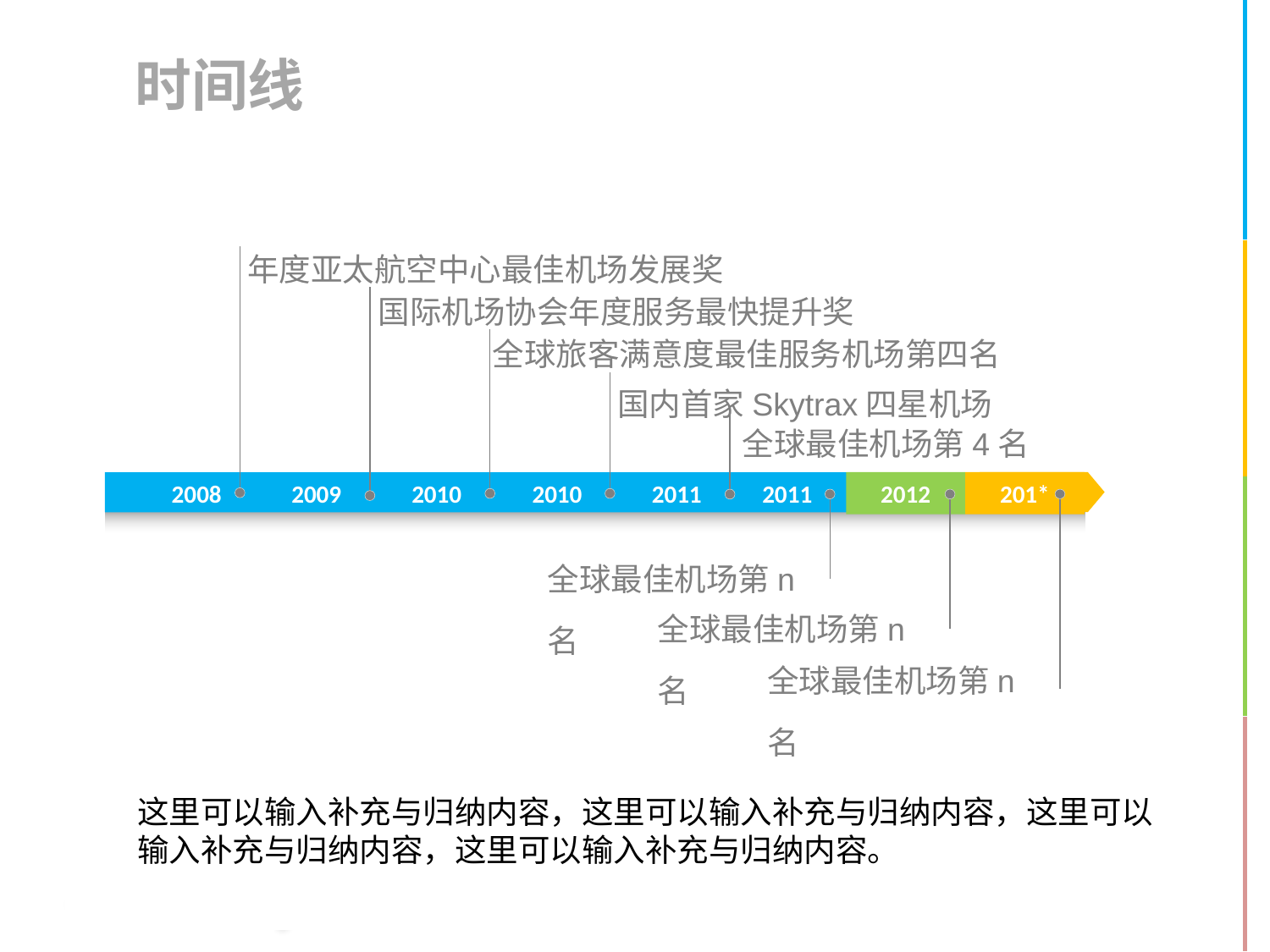

# 时间线
年度亚太航空中心最佳机场发展奖

国际机场协会年度服务最快提升奖

全球旅客满意度最佳服务机场第四名

国内首家Skytrax四星机场

全球最佳机场第4名

2008

2009

2010

2010

2011

2011

201*

2012

全球最佳机场第n名
全球最佳机场第n名
全球最佳机场第n名
这里可以输入补充与归纳内容，这里可以输入补充与归纳内容，这里可以输入补充与归纳内容，这里可以输入补充与归纳内容。